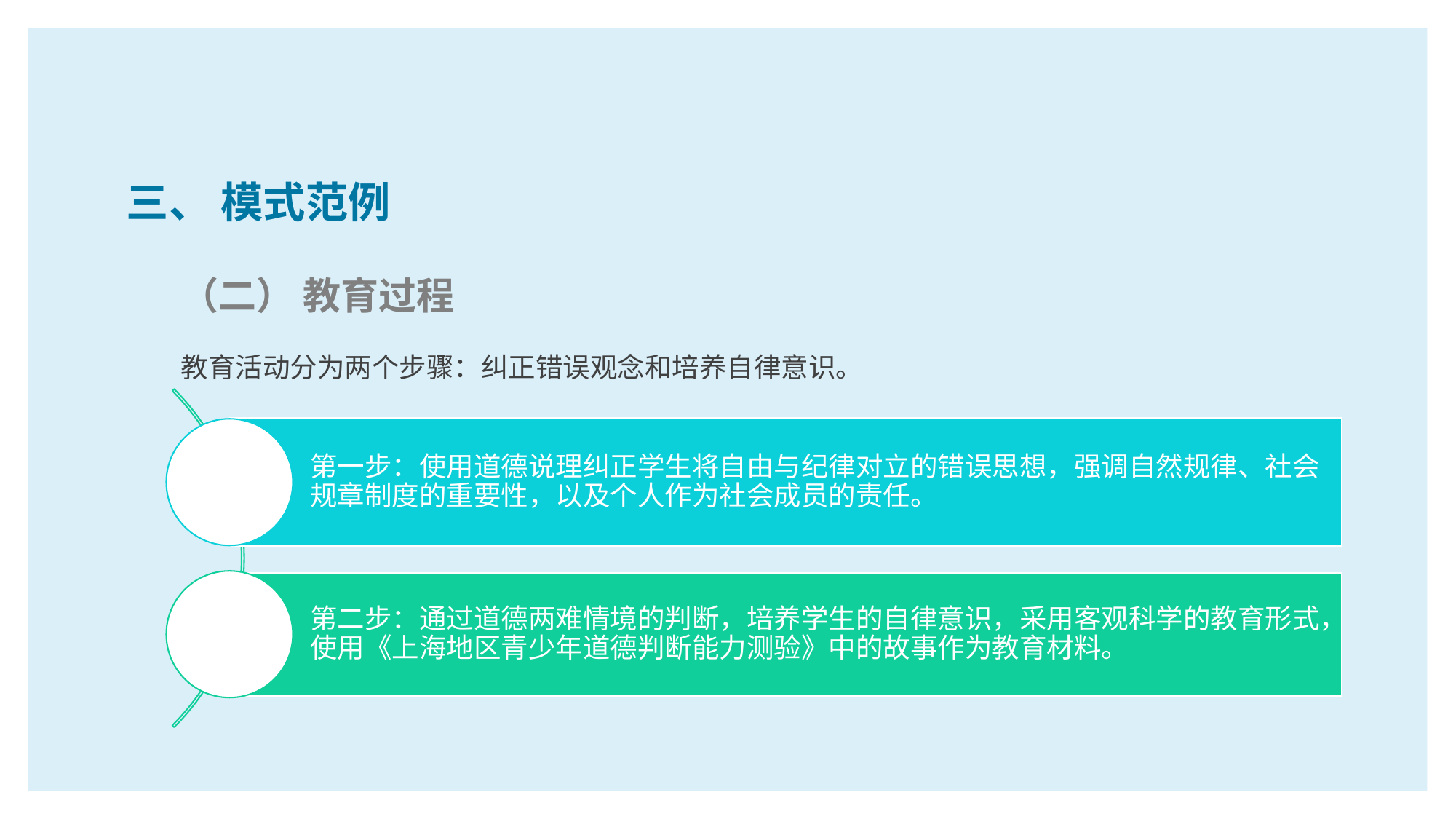

三、 模式范例
（二） 教育过程
教育活动分为两个步骤：纠正错误观念和培养自律意识。
第一步：使用道德说理纠正学生将自由与纪律对立的错误思想，强调自然规律、社会规章制度的重要性，以及个人作为社会成员的责任。
第二步：通过道德两难情境的判断，培养学生的自律意识，采用客观科学的教育形式，使用《上海地区青少年道德判断能力测验》中的故事作为教育材料。